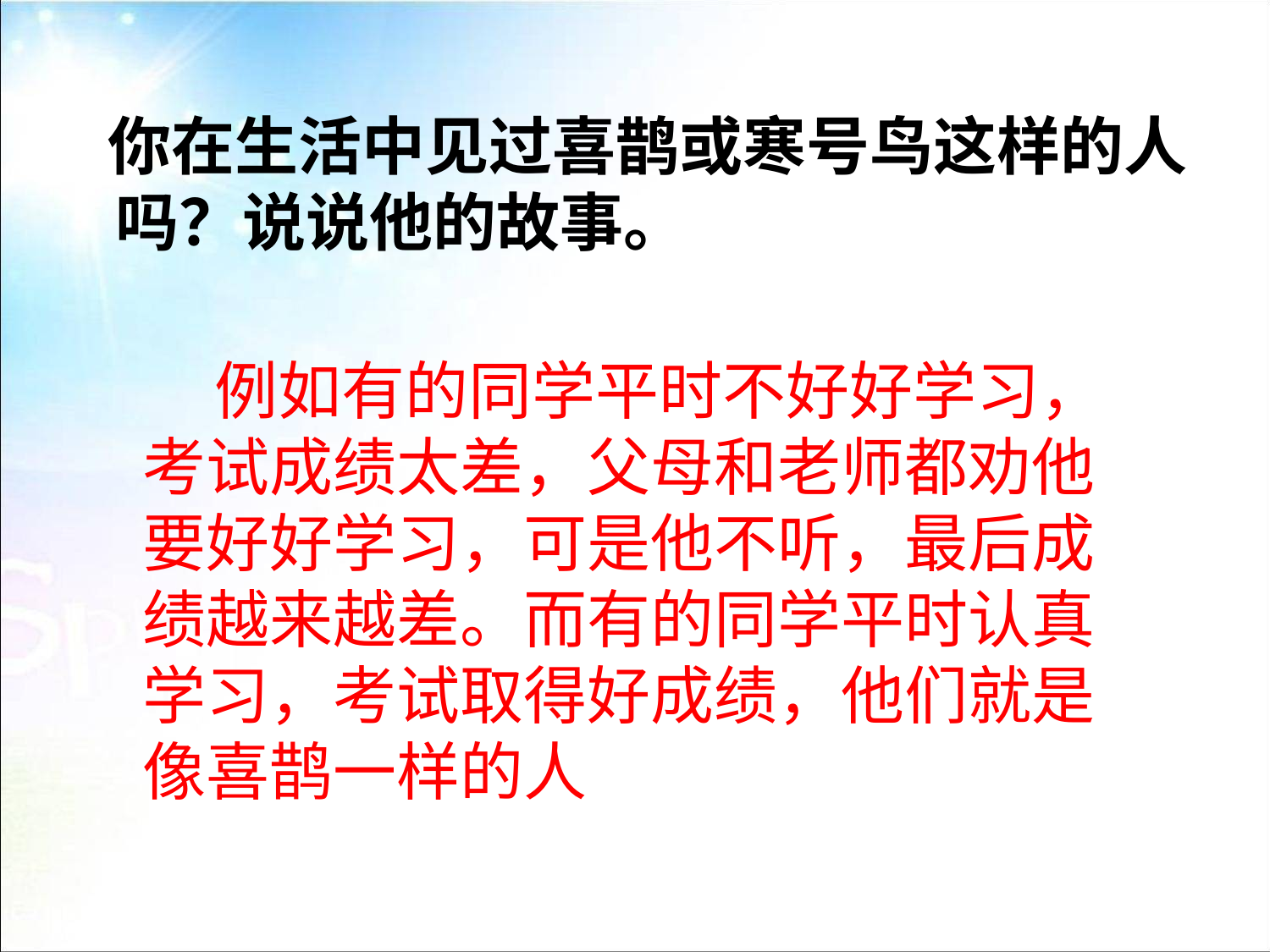

你在生活中见过喜鹊或寒号鸟这样的人吗？说说他的故事。
    例如有的同学平时不好好学习，考试成绩太差，父母和老师都劝他要好好学习，可是他不听，最后成绩越来越差。而有的同学平时认真学习，考试取得好成绩，他们就是像喜鹊一样的人